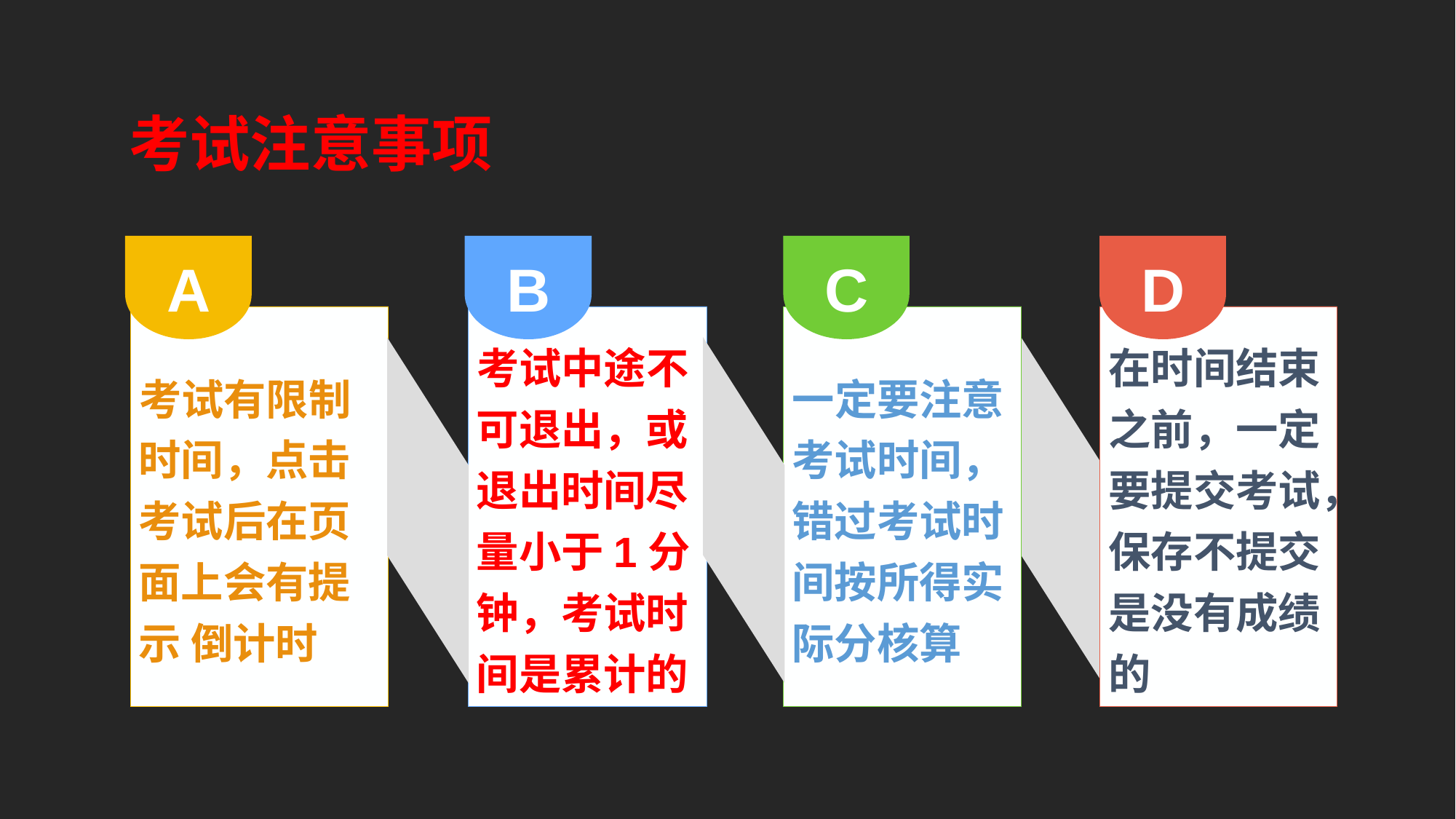

考试注意事项
D
A
B
C
考试有限制时间，点击考试后在页面上会有提示 倒计时
考试中途不可退出，或退出时间尽量小于1分钟，考试时间是累计的
一定要注意考试时间，错过考试时间按所得实际分核算
在时间结束之前，一定要提交考试，保存不提交是没有成绩的